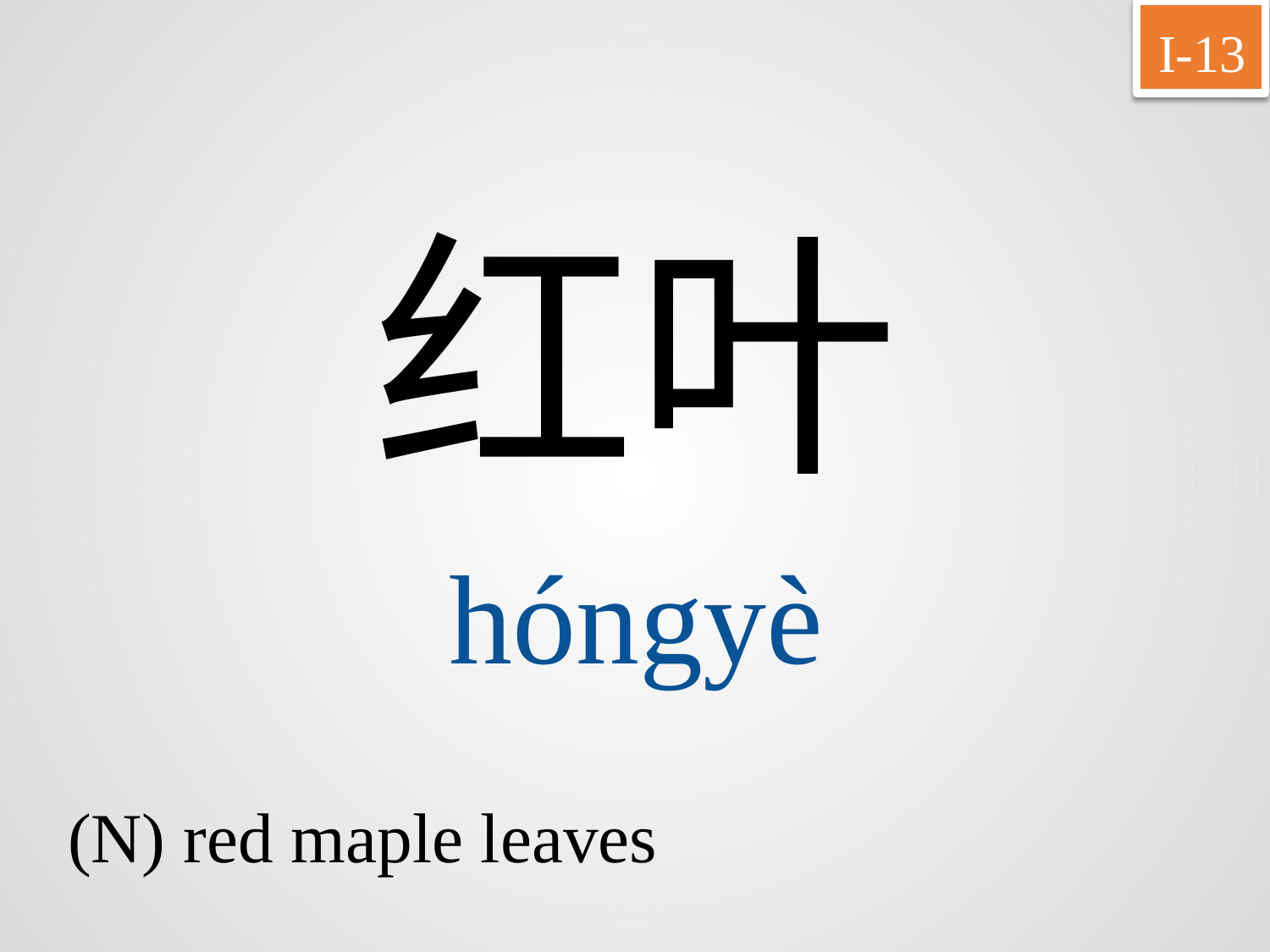

I-13

红叶
hóngyè
(N) red maple leaves